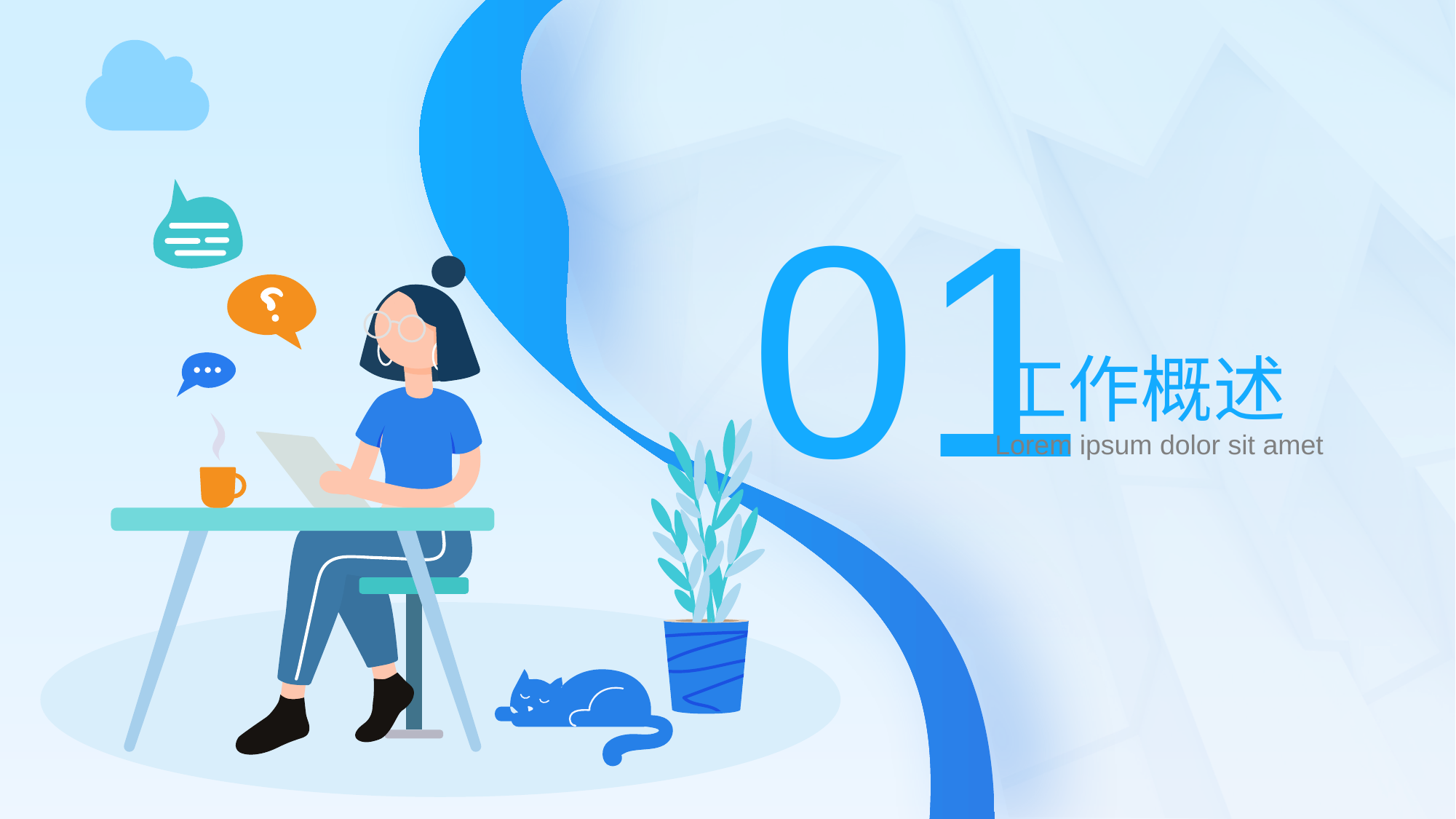

01
工作概述
Lorem ipsum dolor sit amet